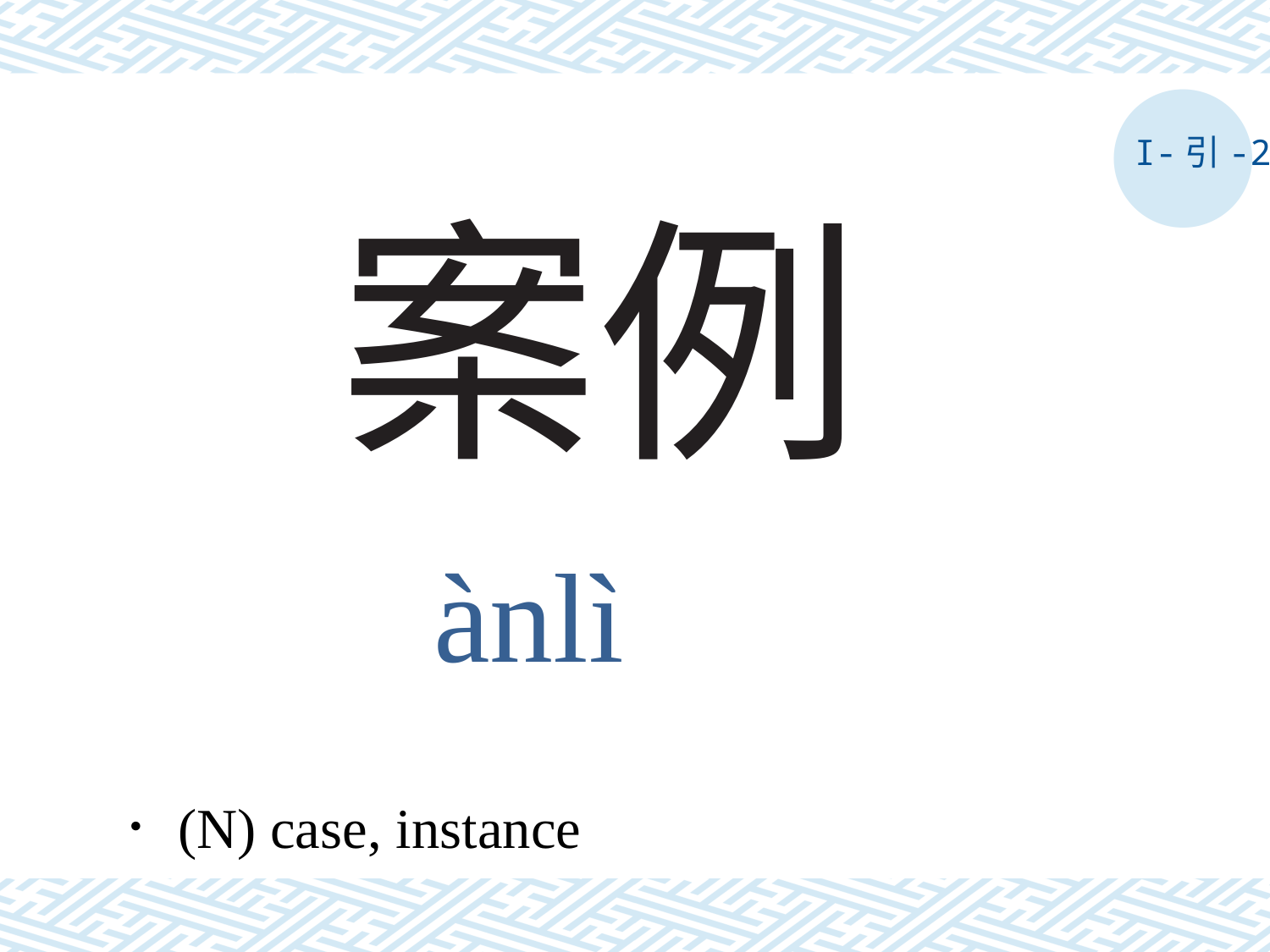

I-引-2

# 案例
ànlì
．(N) case, instance